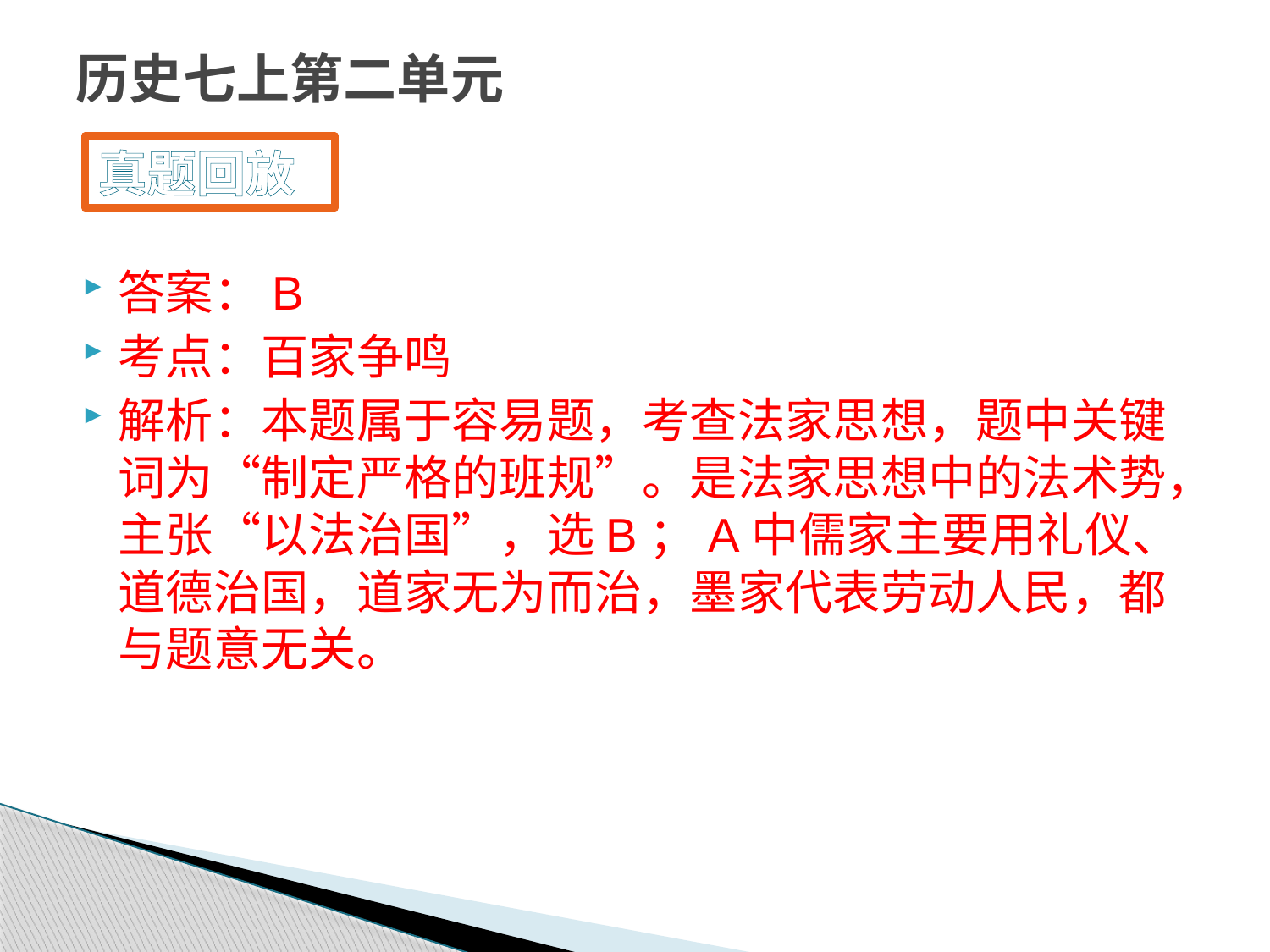

# 历史七上第二单元
真题回放
答案：B
考点：百家争鸣
解析：本题属于容易题，考查法家思想，题中关键词为“制定严格的班规”。是法家思想中的法术势，主张“以法治国”，选B；A中儒家主要用礼仪、道德治国，道家无为而治，墨家代表劳动人民，都与题意无关。